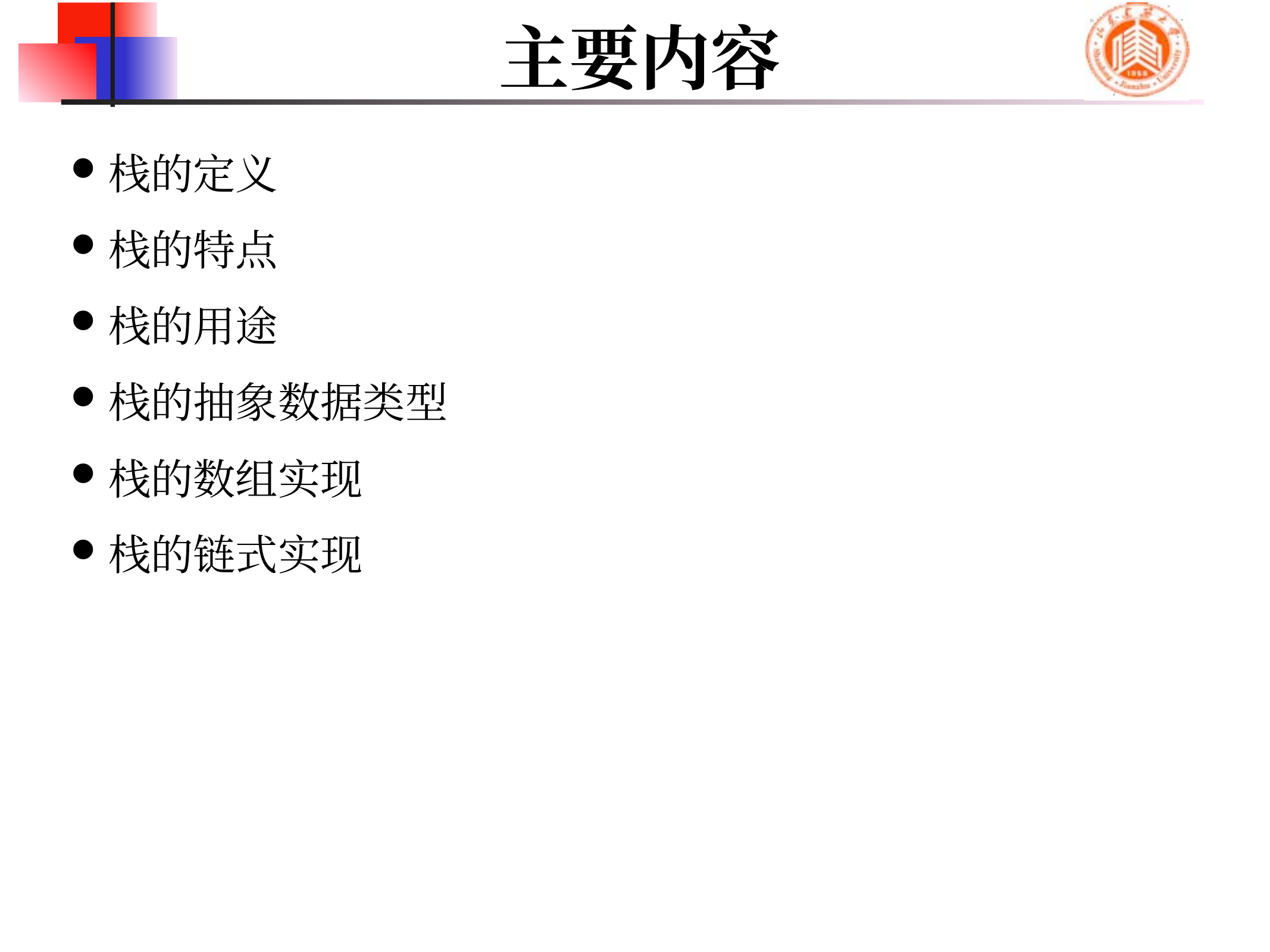

# 主要内容
栈的定义
栈的特点
栈的用途
栈的抽象数据类型
栈的数组实现
栈的链式实现